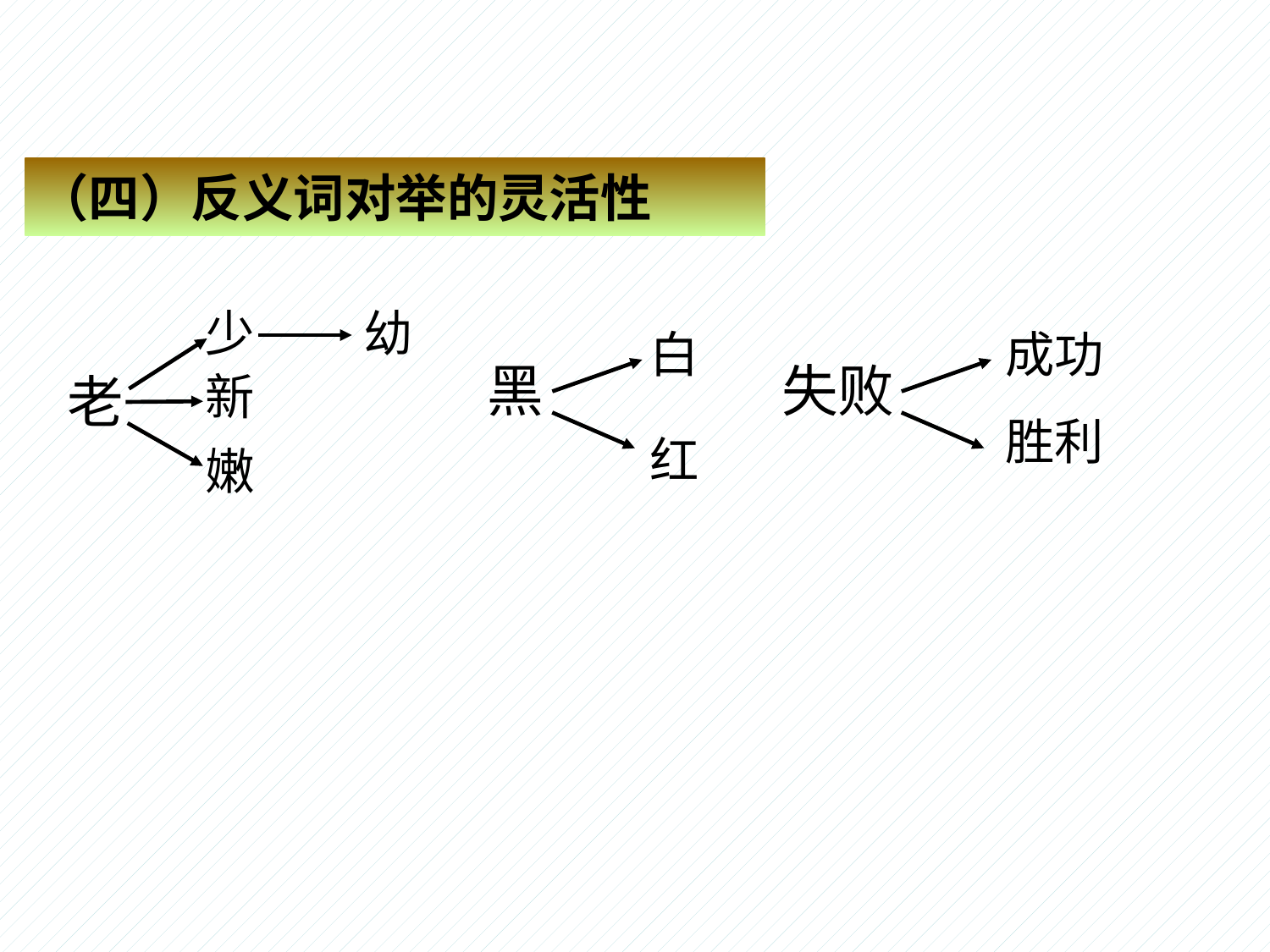

（四）反义词对举的灵活性
少
幼
白
成功

黑
失败
老
新

胜利

红
嫩